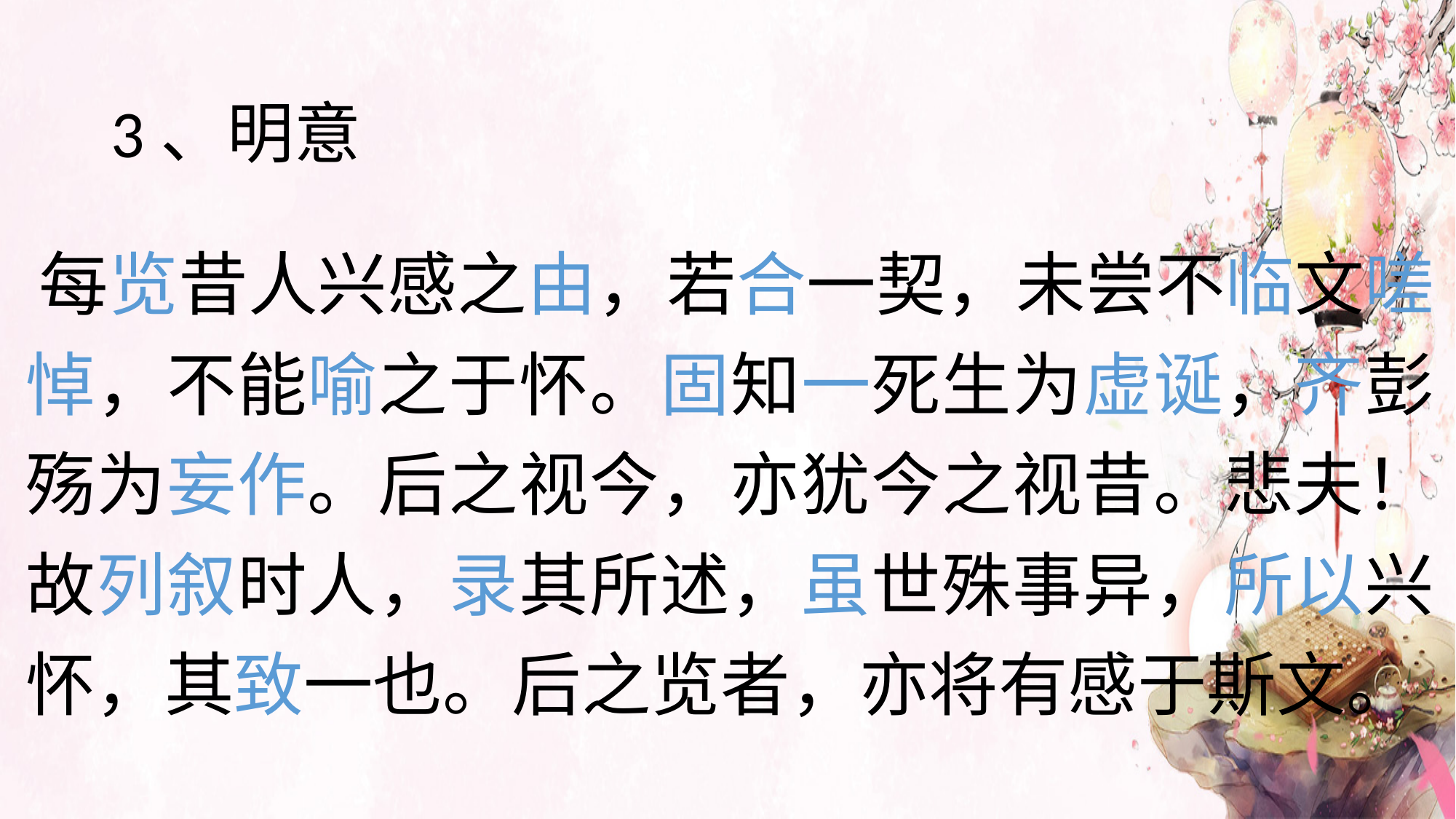

# 3、明意
 每览昔人兴感之由，若合一契，未尝不临文嗟悼，不能喻之于怀。固知一死生为虚诞，齐彭殇为妄作。后之视今，亦犹今之视昔。悲夫！故列叙时人，录其所述，虽世殊事异，所以兴怀，其致一也。后之览者，亦将有感于斯文。